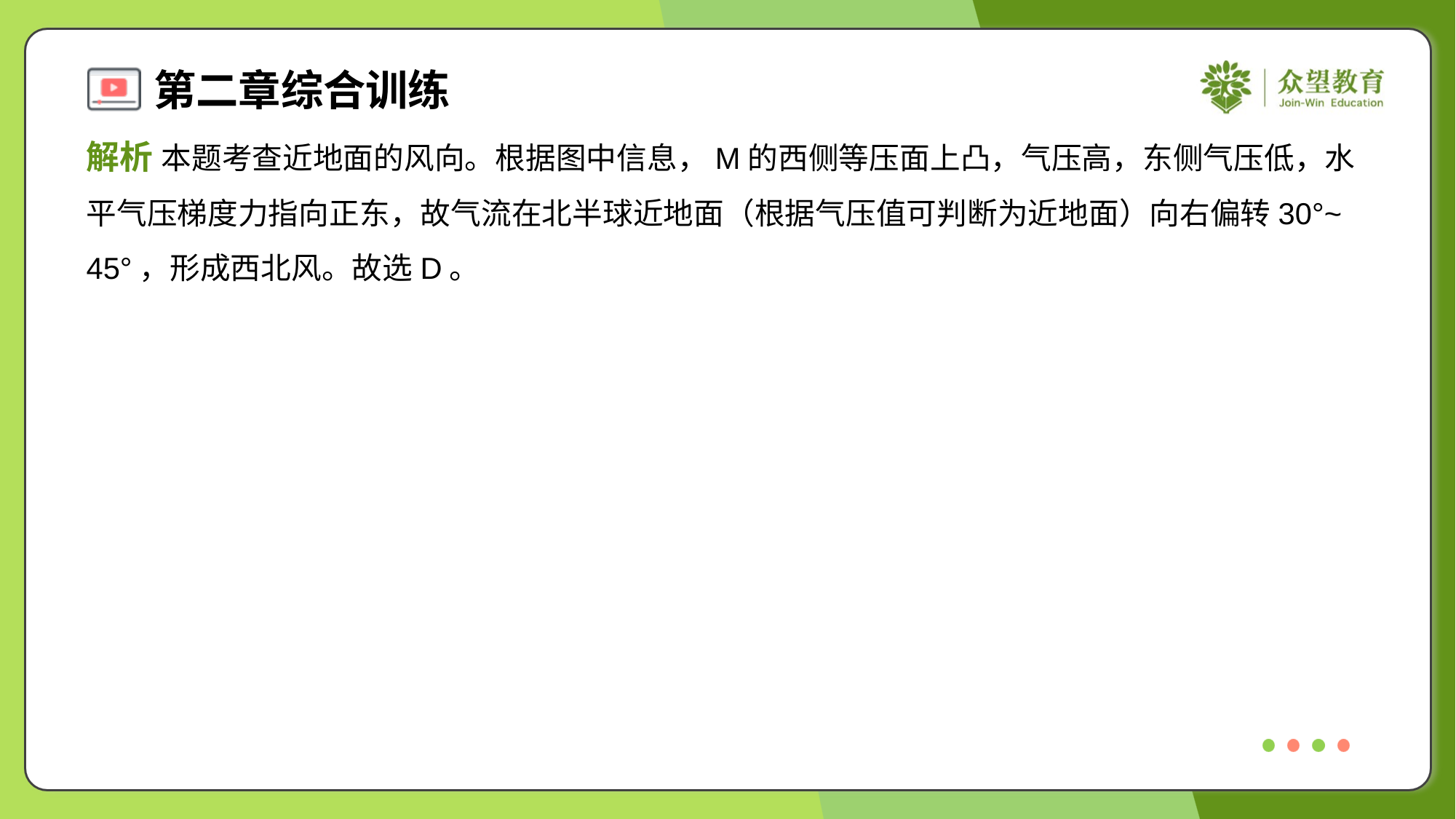

解析 本题考查近地面的风向。根据图中信息，M的西侧等压面上凸，气压高，东侧气压低，水
平气压梯度力指向正东，故气流在北半球近地面（根据气压值可判断为近地面）向右偏转30°~
45°，形成西北风。故选D。